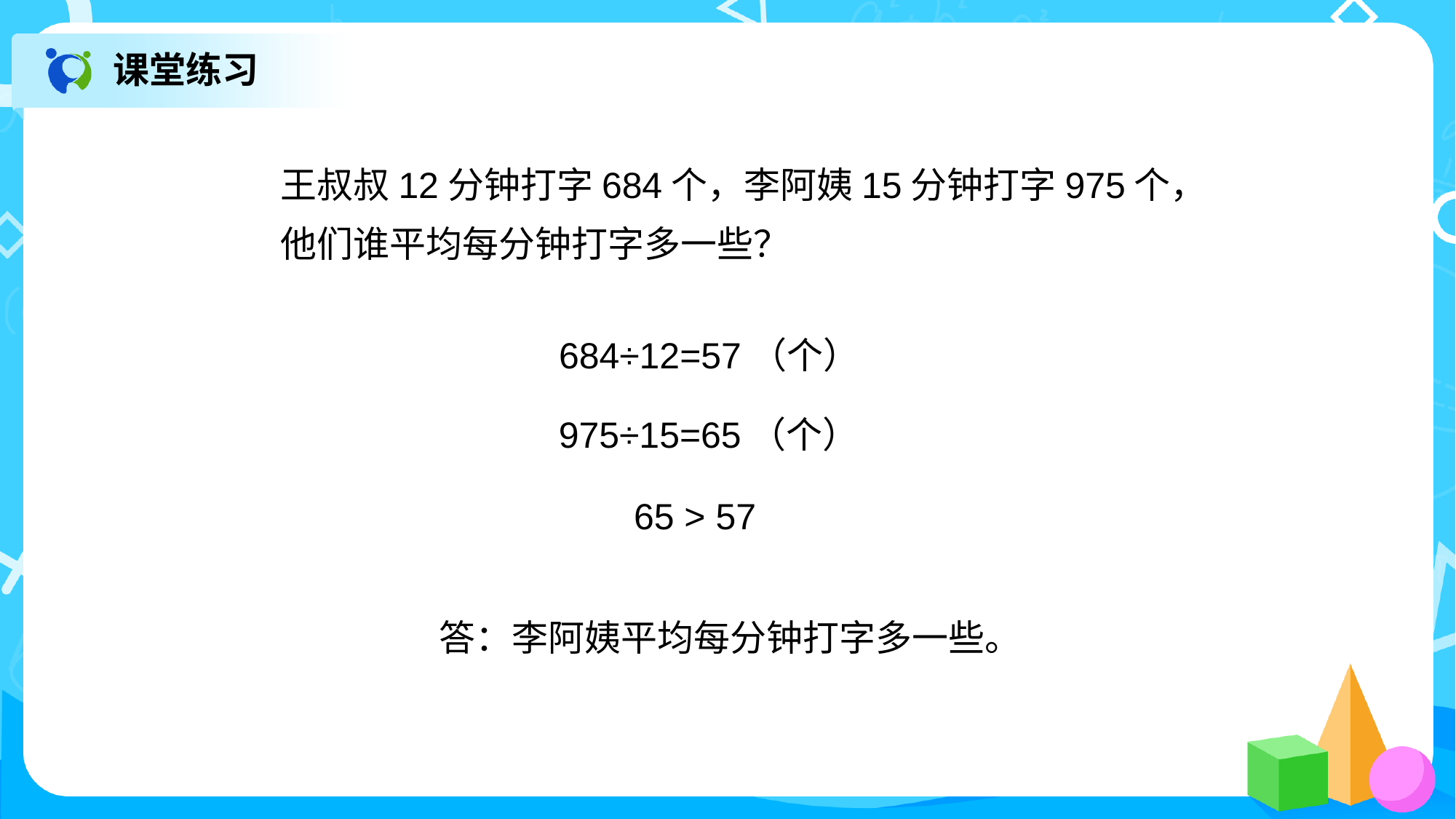

课堂练习
王叔叔12分钟打字684个，李阿姨15分钟打字975个，他们谁平均每分钟打字多一些？
684÷12=57（个）
975÷15=65（个）
65 > 57
答：李阿姨平均每分钟打字多一些。